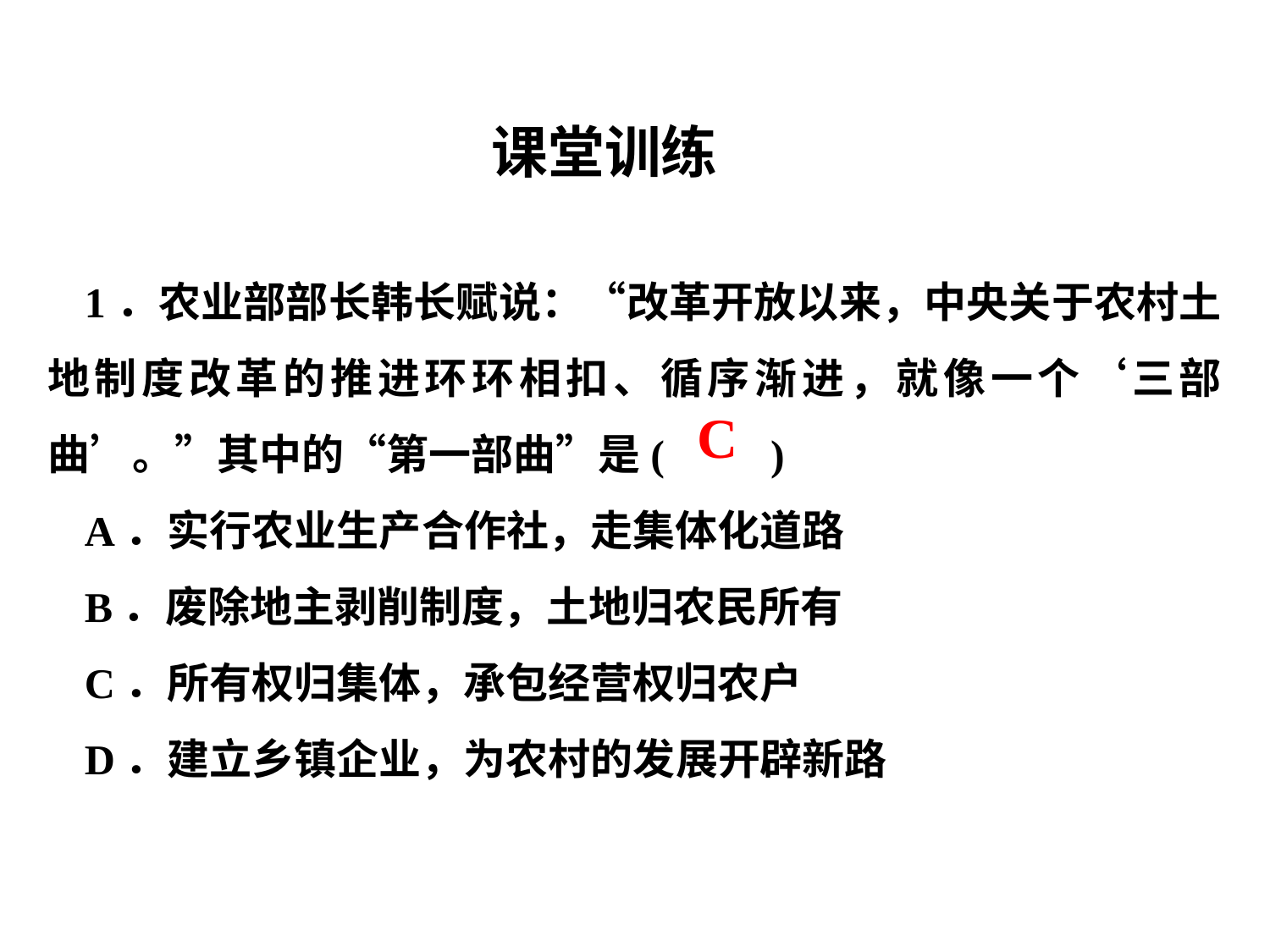

课堂训练
1．农业部部长韩长赋说：“改革开放以来，中央关于农村土地制度改革的推进环环相扣、循序渐进，就像一个‘三部曲’。”其中的“第一部曲”是(          )
A．实行农业生产合作社，走集体化道路
B．废除地主剥削制度，土地归农民所有
C．所有权归集体，承包经营权归农户
D．建立乡镇企业，为农村的发展开辟新路
C